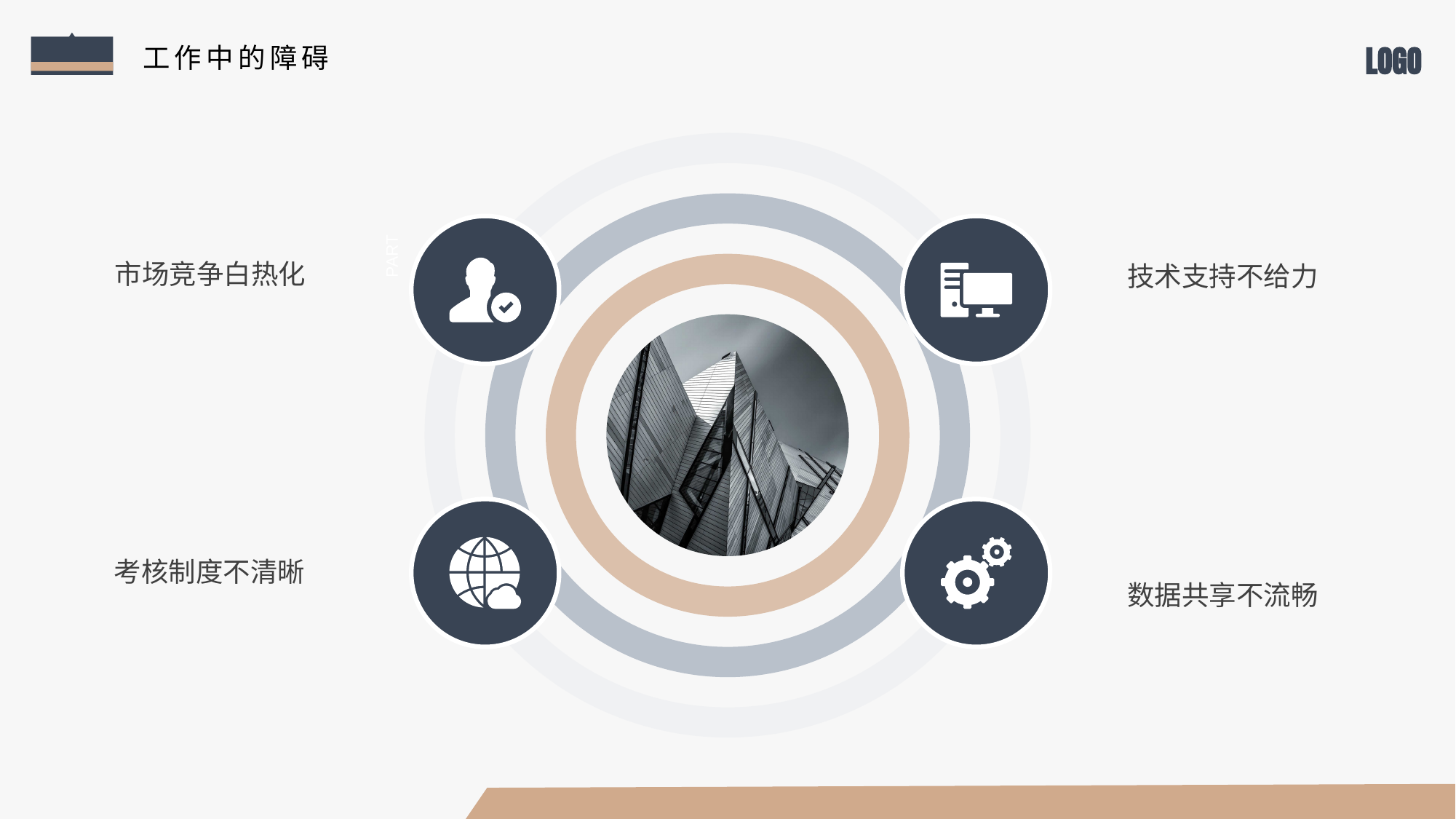

工作中的障碍

PART

市场竞争白热化

技术支持不给力

考核制度不清晰
数据共享不流畅